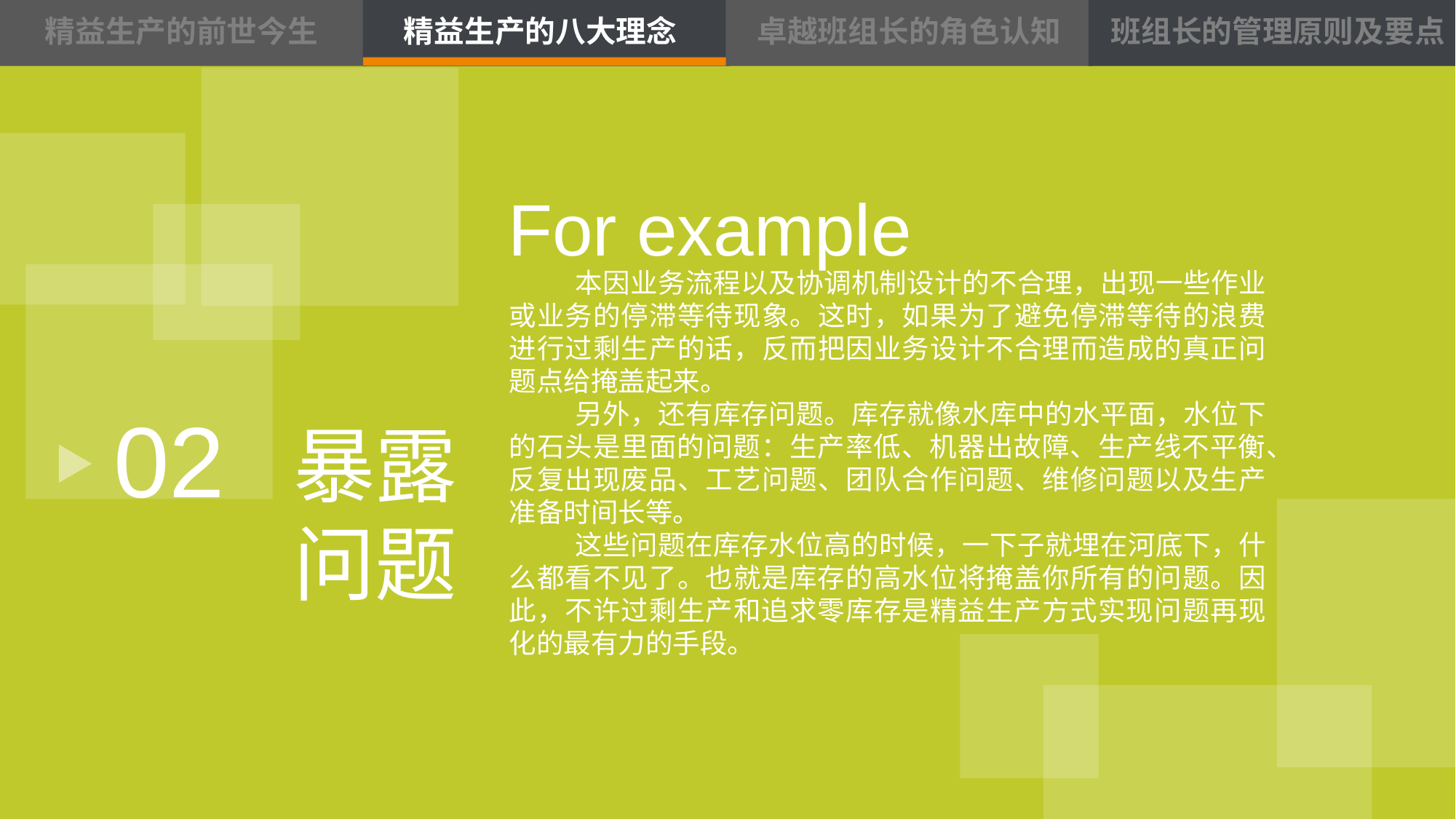

精益生产的前世今生
精益生产的八大理念
卓越班组长的角色认知
班组长的管理原则及要点

For example

         本因业务流程以及协调机制设计的不合理，出现一些作业或业务的停滞等待现象。这时，如果为了避免停滞等待的浪费进行过剩生产的话，反而把因业务设计不合理而造成的真正问题点给掩盖起来。
         另外，还有库存问题。库存就像水库中的水平面，水位下的石头是里面的问题：生产率低、机器出故障、生产线不平衡、反复出现废品、工艺问题、团队合作问题、维修问题以及生产准备时间长等。
         这些问题在库存水位高的时候，一下子就埋在河底下，什么都看不见了。也就是库存的高水位将掩盖你所有的问题。因此，不许过剩生产和追求零库存是精益生产方式实现问题再现化的最有力的手段。

02
暴露
问题